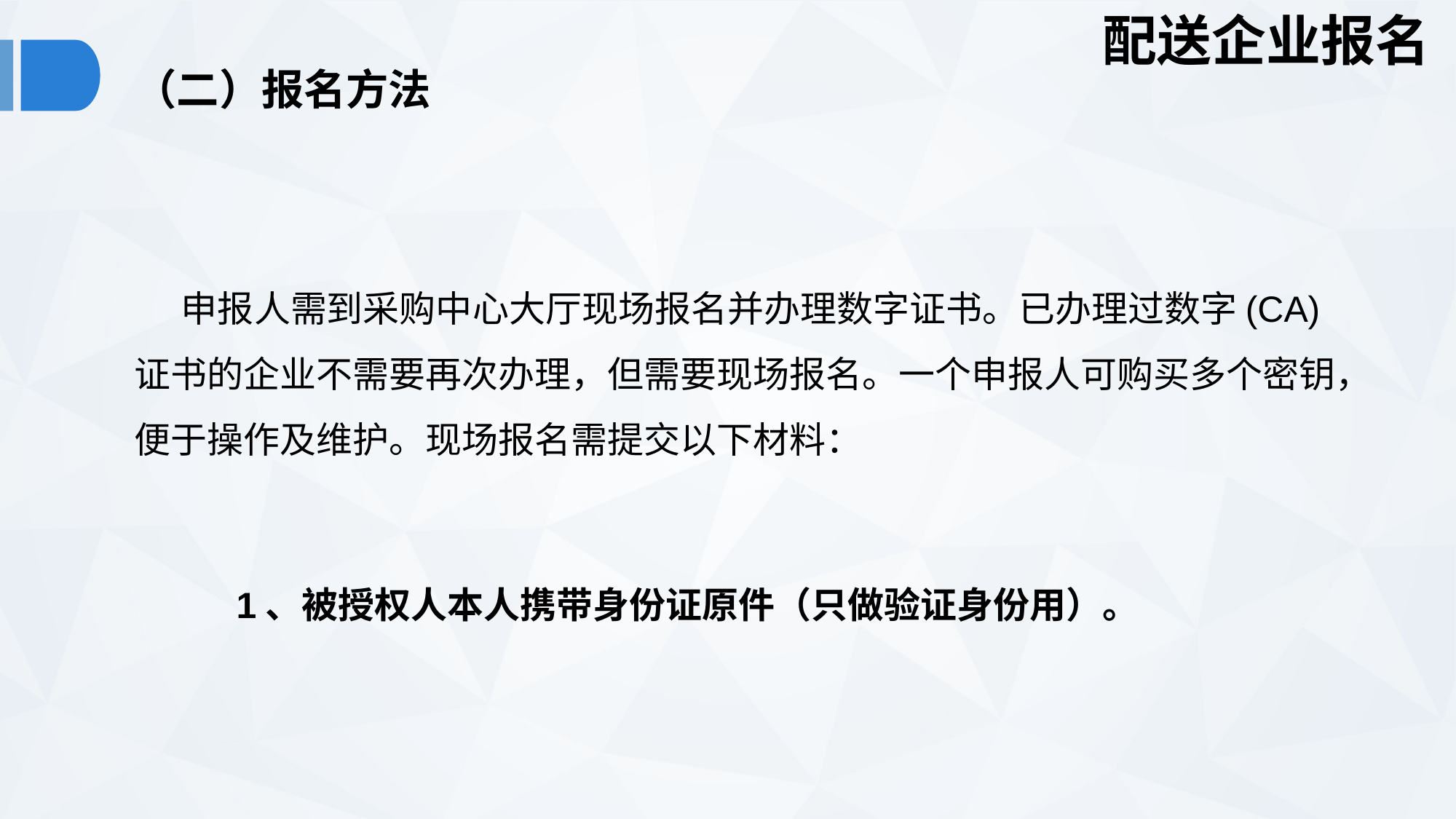

# 配送企业报名
（二）报名方法

     申报人需到采购中心大厅现场报名并办理数字证书。已办理过数字(CA)证书的企业不需要再次办理，但需要现场报名。一个申报人可购买多个密钥，便于操作及维护。现场报名需提交以下材料：
1、被授权人本人携带身份证原件（只做验证身份用）。